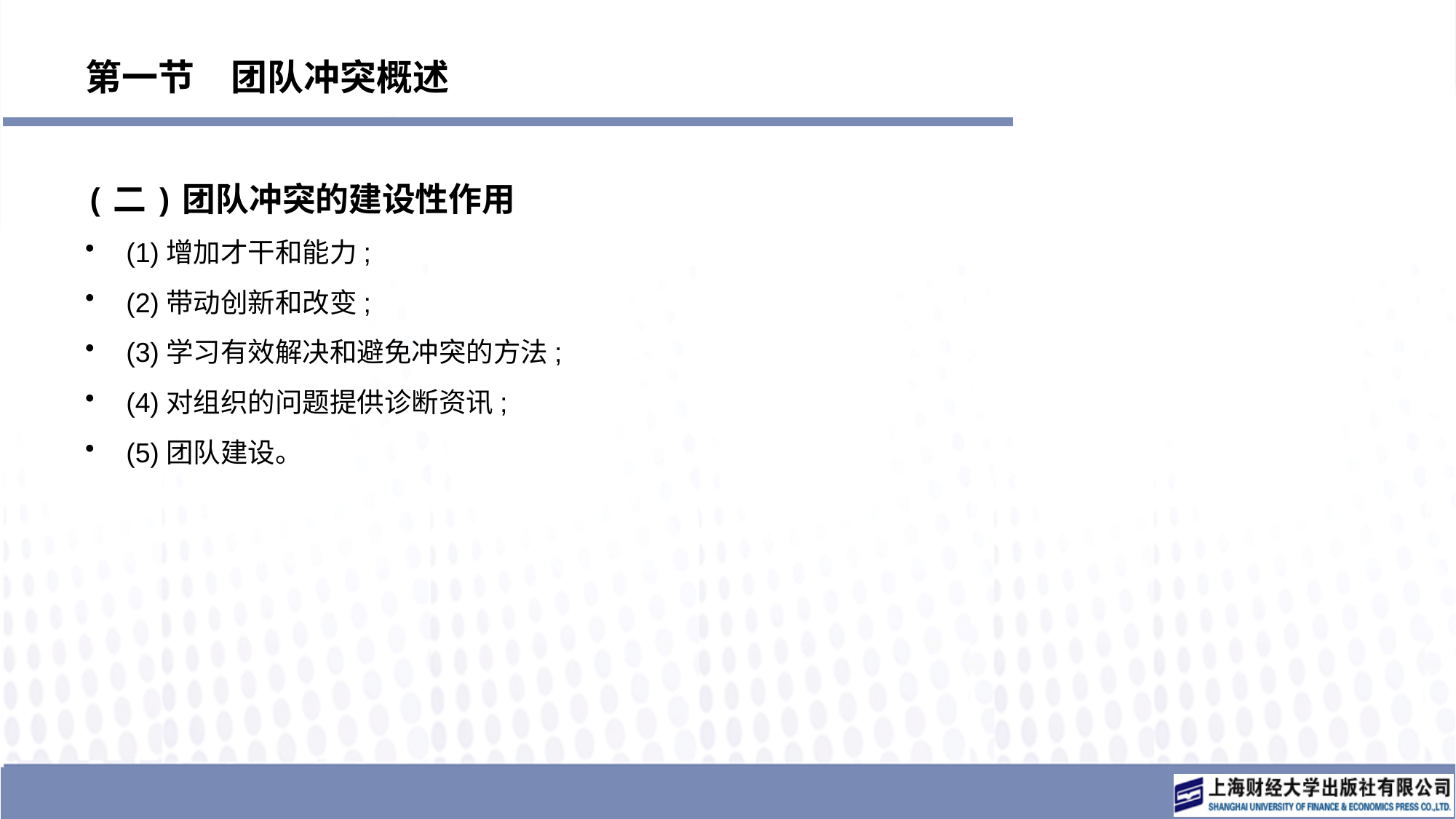

# 第一节　团队冲突概述
(二)团队冲突的建设性作用
(1)增加才干和能力;
(2)带动创新和改变;
(3)学习有效解决和避免冲突的方法;
(4)对组织的问题提供诊断资讯;
(5)团队建设。